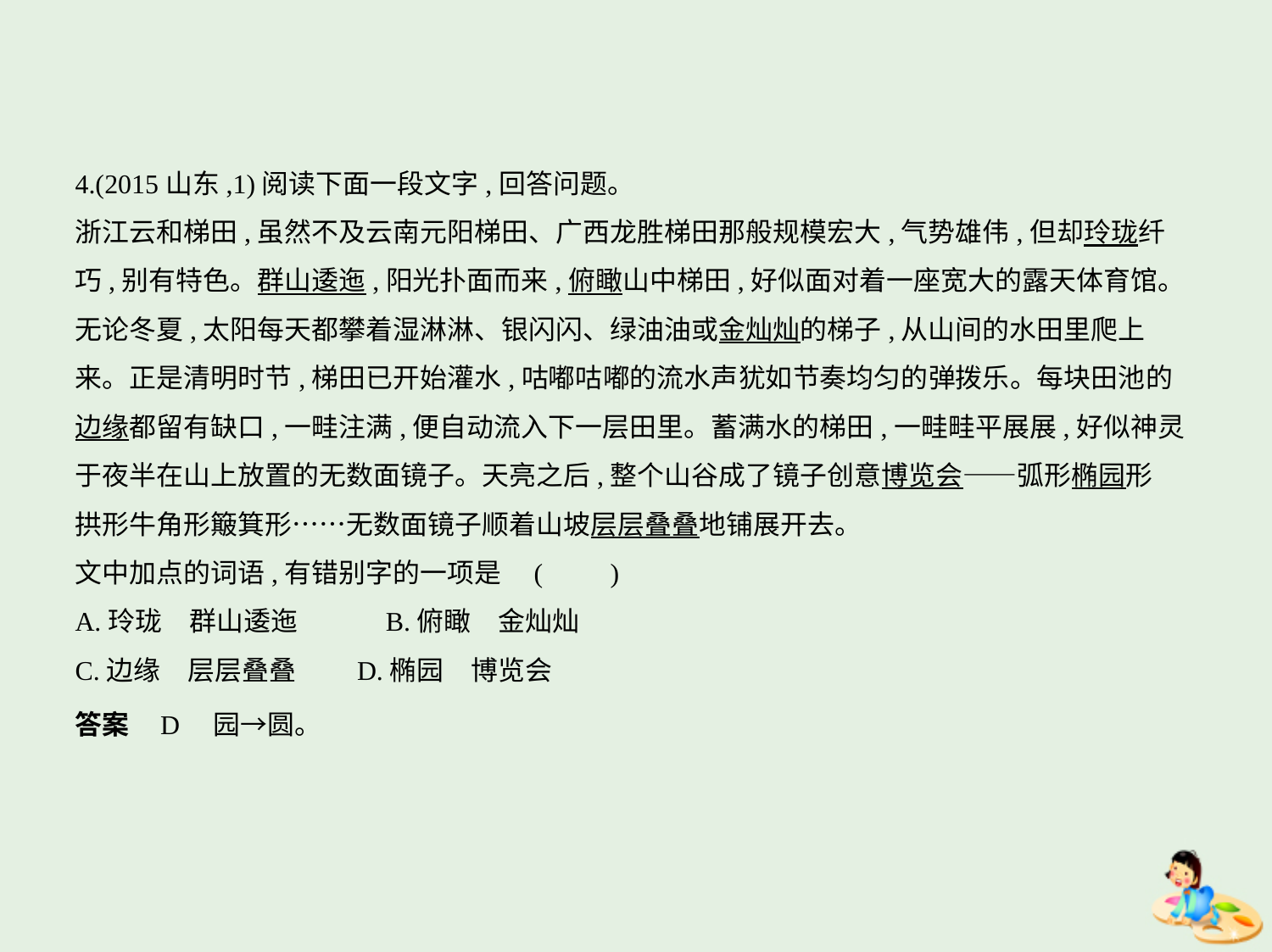

4.(2015山东,1)阅读下面一段文字,回答问题。
浙江云和梯田,虽然不及云南元阳梯田、广西龙胜梯田那般规模宏大,气势雄伟,但却玲珑纤
巧,别有特色。群山逶迤,阳光扑面而来,俯瞰山中梯田,好似面对着一座宽大的露天体育馆。
无论冬夏,太阳每天都攀着湿淋淋、银闪闪、绿油油或金灿灿的梯子,从山间的水田里爬上
来。正是清明时节,梯田已开始灌水,咕嘟咕嘟的流水声犹如节奏均匀的弹拨乐。每块田池的
边缘都留有缺口,一畦注满,便自动流入下一层田里。蓄满水的梯田,一畦畦平展展,好似神灵
于夜半在山上放置的无数面镜子。天亮之后,整个山谷成了镜子创意博览会——弧形椭园形
拱形牛角形簸箕形……无数面镜子顺着山坡层层叠叠地铺展开去。
文中加点的词语,有错别字的一项是 (　　)
A.玲珑　群山逶迤　　　B.俯瞰　金灿灿
C.边缘　层层叠叠　　D.椭园　博览会
答案    D　园→圆。